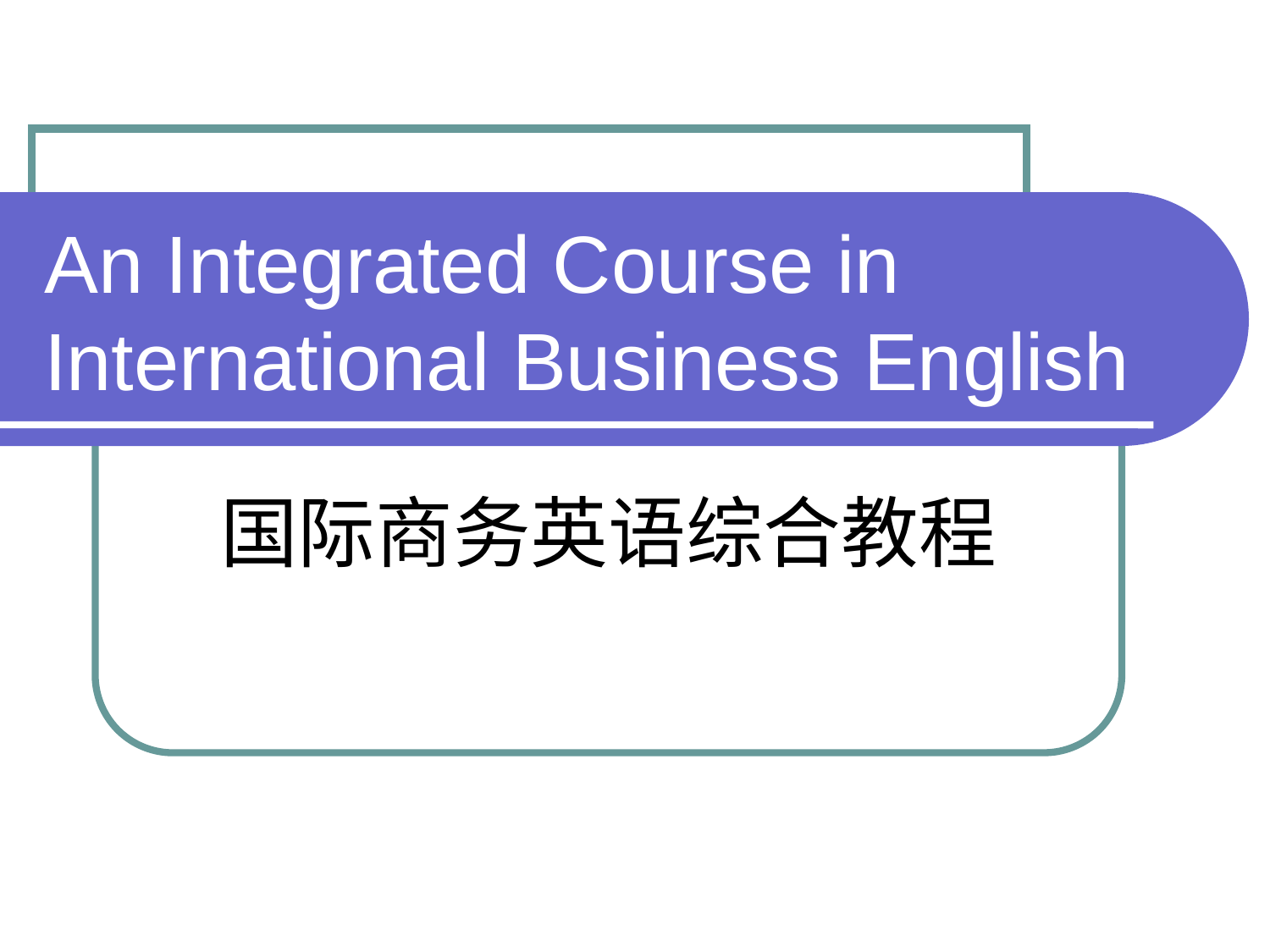

An Integrated Course in International Business English
国际商务英语综合教程